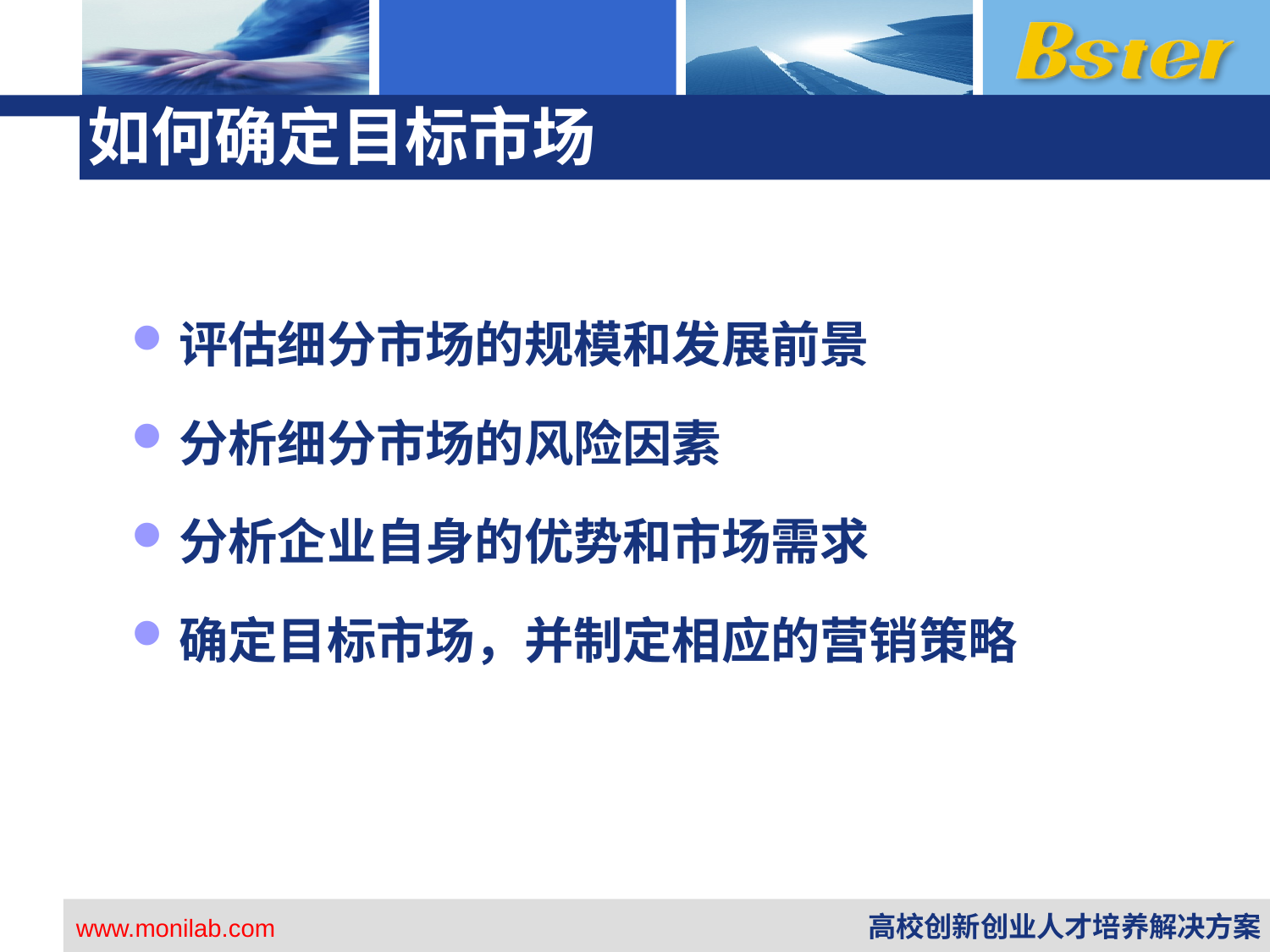

# 如何确定目标市场
评估细分市场的规模和发展前景
分析细分市场的风险因素
分析企业自身的优势和市场需求
确定目标市场，并制定相应的营销策略